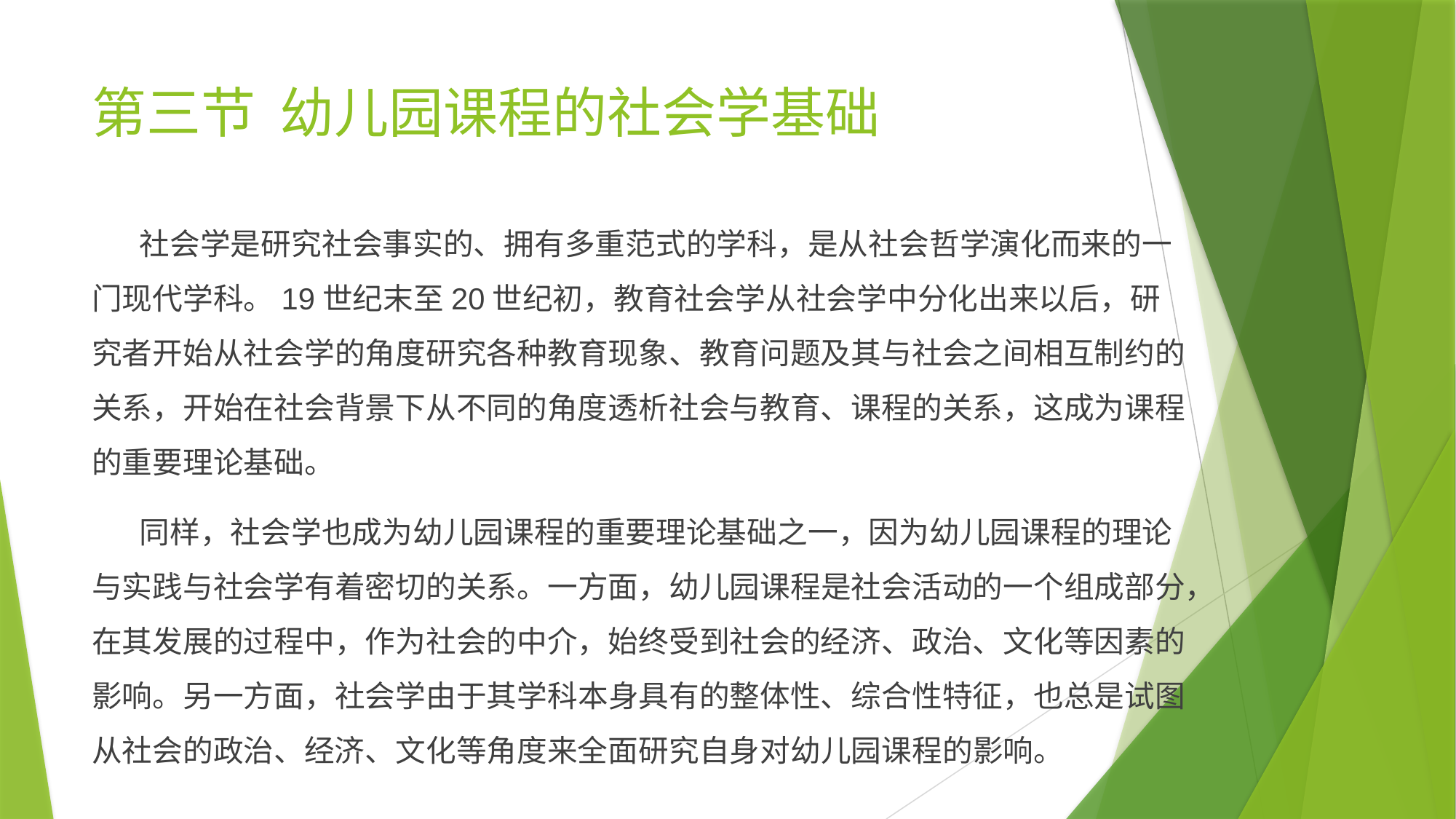

# 第三节  幼儿园课程的社会学基础
      社会学是研究社会事实的、拥有多重范式的学科，是从社会哲学演化而来的一门现代学科。19世纪末至20世纪初，教育社会学从社会学中分化出来以后，研究者开始从社会学的角度研究各种教育现象、教育问题及其与社会之间相互制约的关系，开始在社会背景下从不同的角度透析社会与教育、课程的关系，这成为课程的重要理论基础。
      同样，社会学也成为幼儿园课程的重要理论基础之一，因为幼儿园课程的理论与实践与社会学有着密切的关系。一方面，幼儿园课程是社会活动的一个组成部分，在其发展的过程中，作为社会的中介，始终受到社会的经济、政治、文化等因素的影响。另一方面，社会学由于其学科本身具有的整体性、综合性特征，也总是试图从社会的政治、经济、文化等角度来全面研究自身对幼儿园课程的影响。